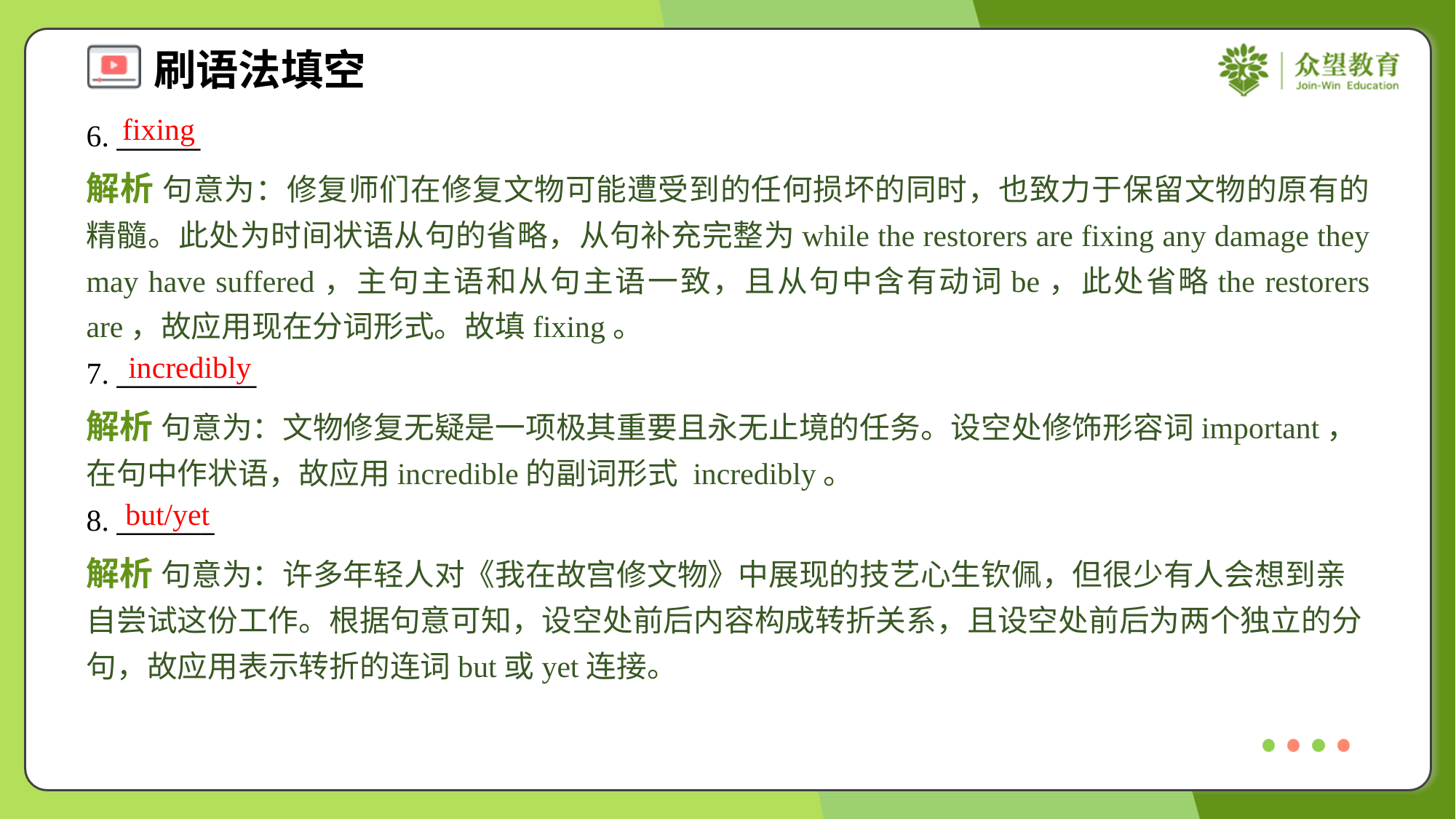

fixing
6. ______
解析 句意为：修复师们在修复文物可能遭受到的任何损坏的同时，也致力于保留文物的原有的精髓。此处为时间状语从句的省略，从句补充完整为while the restorers are fixing any damage they may have suffered，主句主语和从句主语一致，且从句中含有动词be，此处省略the restorers are，故应用现在分词形式。故填fixing。
incredibly
7. __________
解析 句意为：文物修复无疑是一项极其重要且永无止境的任务。设空处修饰形容词important，在句中作状语，故应用incredible的副词形式 incredibly。
but/yet
8. _______
解析 句意为：许多年轻人对《我在故宫修文物》中展现的技艺心生钦佩，但很少有人会想到亲自尝试这份工作。根据句意可知，设空处前后内容构成转折关系，且设空处前后为两个独立的分句，故应用表示转折的连词but或yet连接。